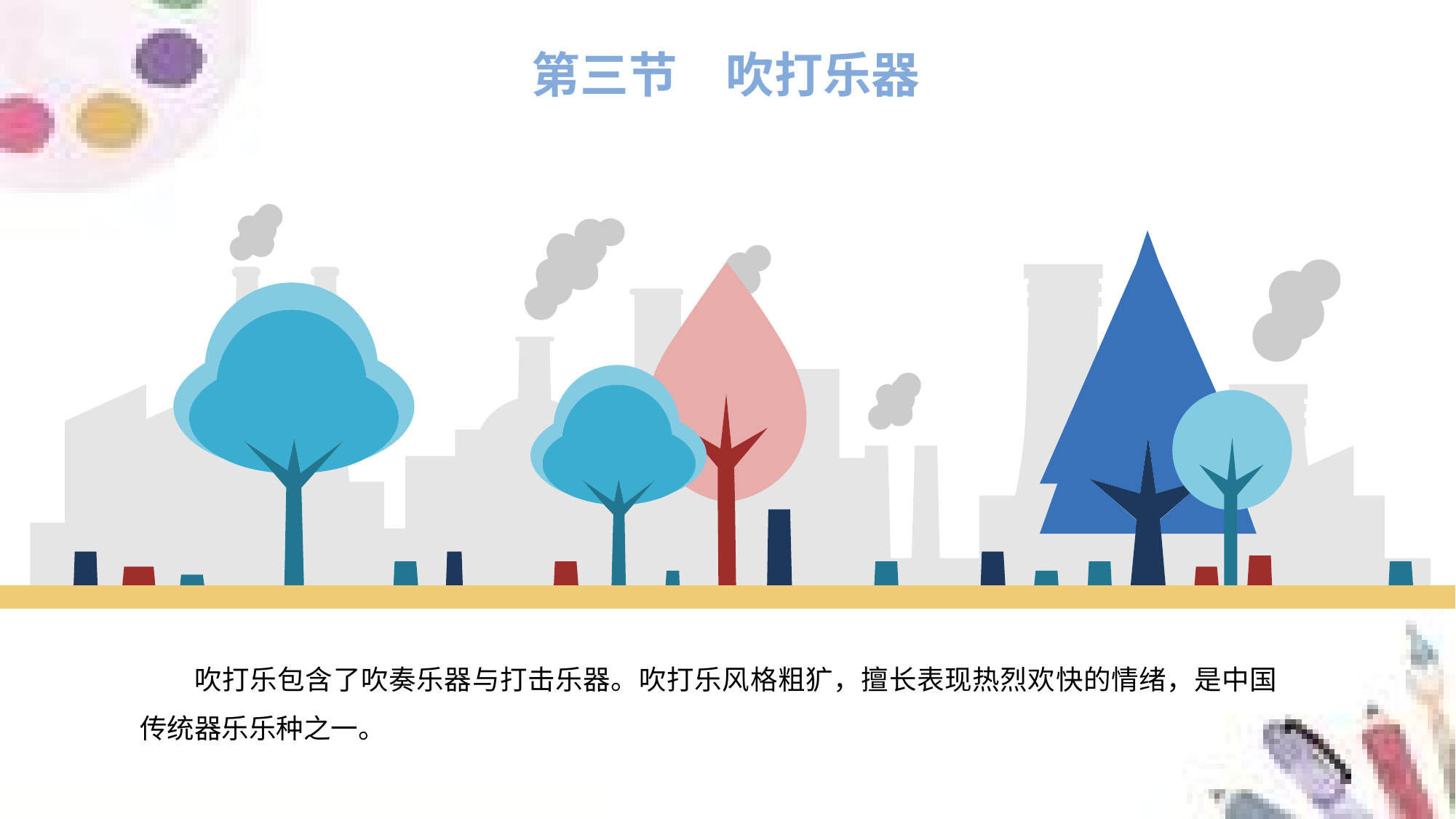

第三节　吹打乐器

吹打乐包含了吹奏乐器与打击乐器。吹打乐风格粗犷，擅长表现热烈欢快的情绪，是中国传统器乐乐种之一。